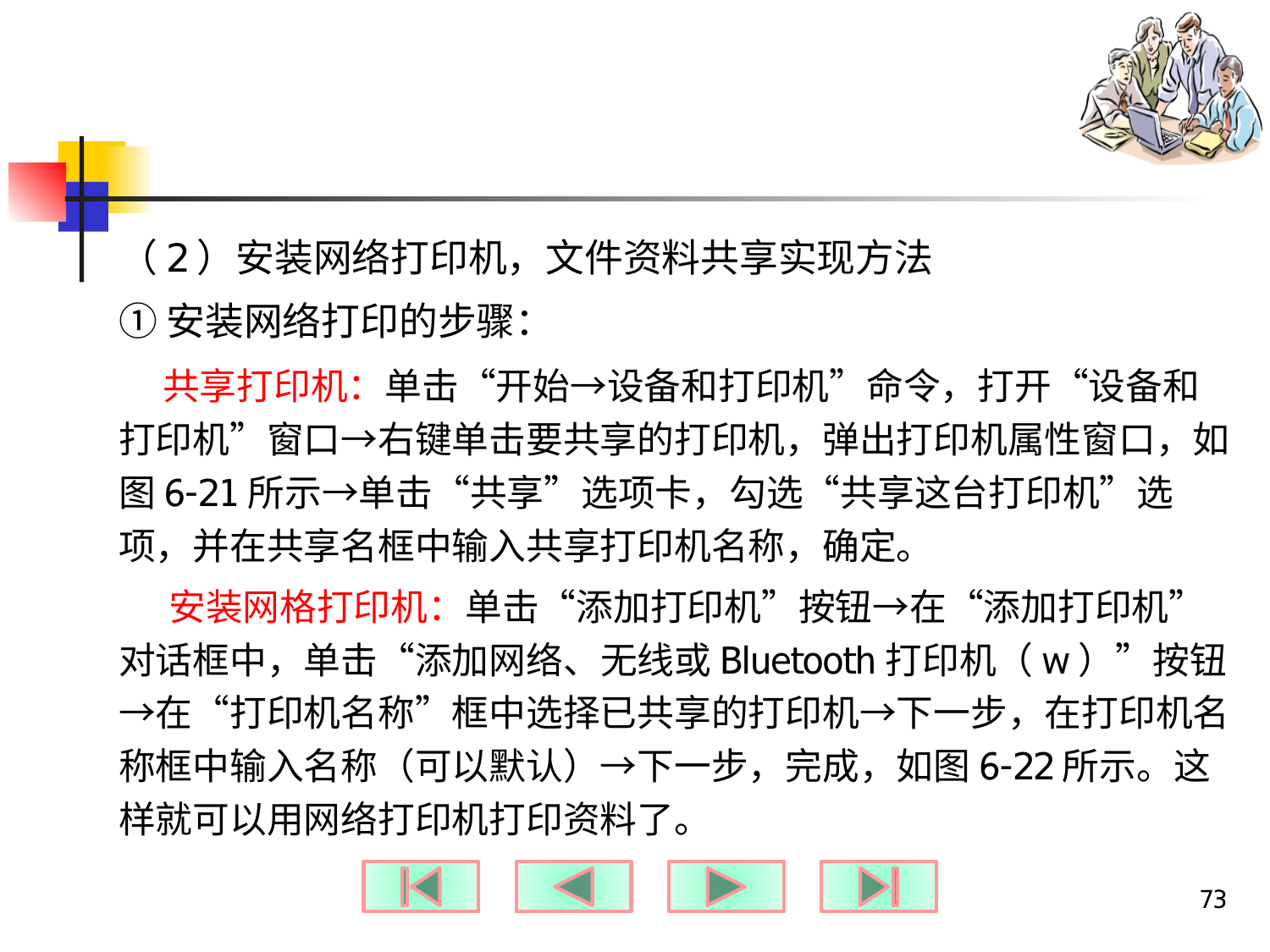

#
（2）安装网络打印机，文件资料共享实现方法
①安装网络打印的步骤：
    共享打印机：单击“开始→设备和打印机”命令，打开“设备和打印机”窗口→右键单击要共享的打印机，弹出打印机属性窗口，如图6-21所示→单击“共享”选项卡，勾选“共享这台打印机”选项，并在共享名框中输入共享打印机名称，确定。
     安装网格打印机：单击“添加打印机”按钮→在“添加打印机”对话框中，单击“添加网络、无线或Bluetooth打印机（w）”按钮→在“打印机名称”框中选择已共享的打印机→下一步，在打印机名称框中输入名称（可以默认）→下一步，完成，如图6-22所示。这样就可以用网络打印机打印资料了。

73